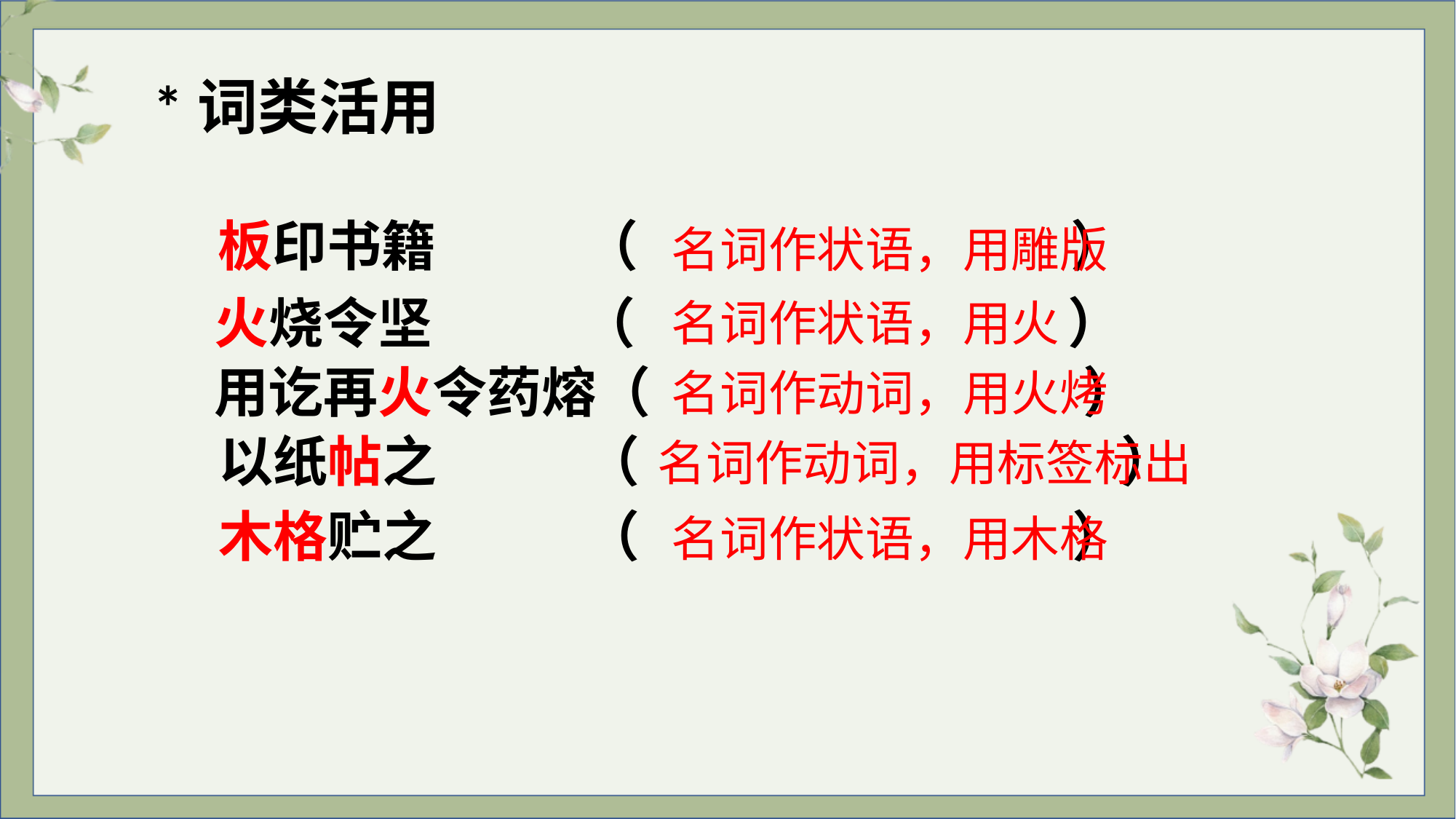

*词类活用
板印书籍            （                                   ）
名词作状语，用雕版
火烧令坚            （                                   ）
名词作状语，用火
用讫再火令药熔（                                   ）
名词作动词，用火烤
以纸帖之            （                                       ）
名词作动词，用标签标出
木格贮之            （                                   ）
名词作状语，用木格